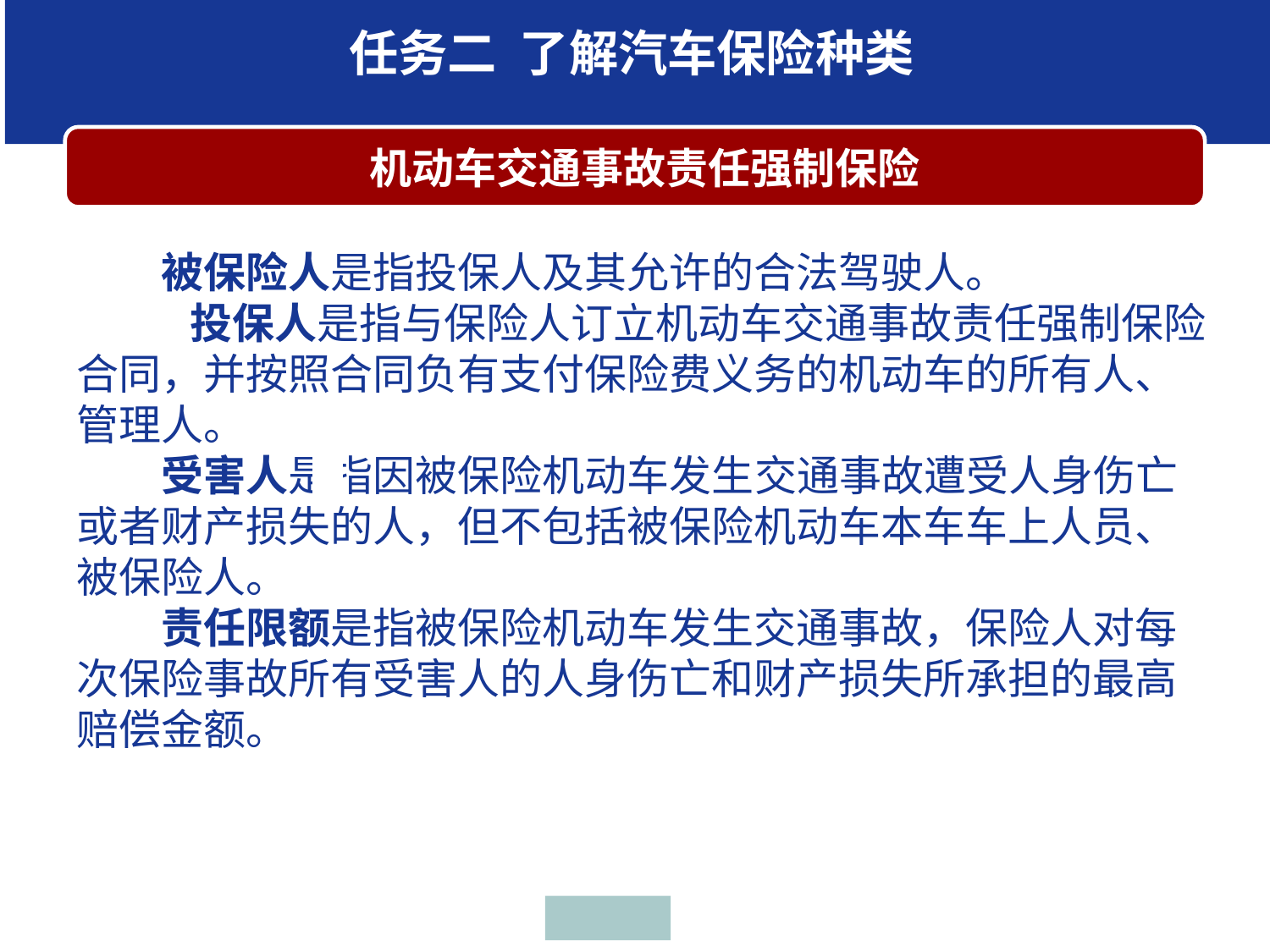

任务二  了解汽车保险种类
 机动车交通事故责任强制保险
    被保险人是指投保人及其允许的合法驾驶人。
       投保人是指与保险人订立机动车交通事故责任强制保险合同，并按照合同负有支付保险费义务的机动车的所有人、管理人。
    受害人是指因被保险机动车发生交通事故遭受人身伤亡或者财产损失的人，但不包括被保险机动车本车车上人员、被保险人。
    责任限额是指被保险机动车发生交通事故，保险人对每次保险事故所有受害人的人身伤亡和财产损失所承担的最高赔偿金额。
|  |  |
| --- | --- |
|  |  |
11